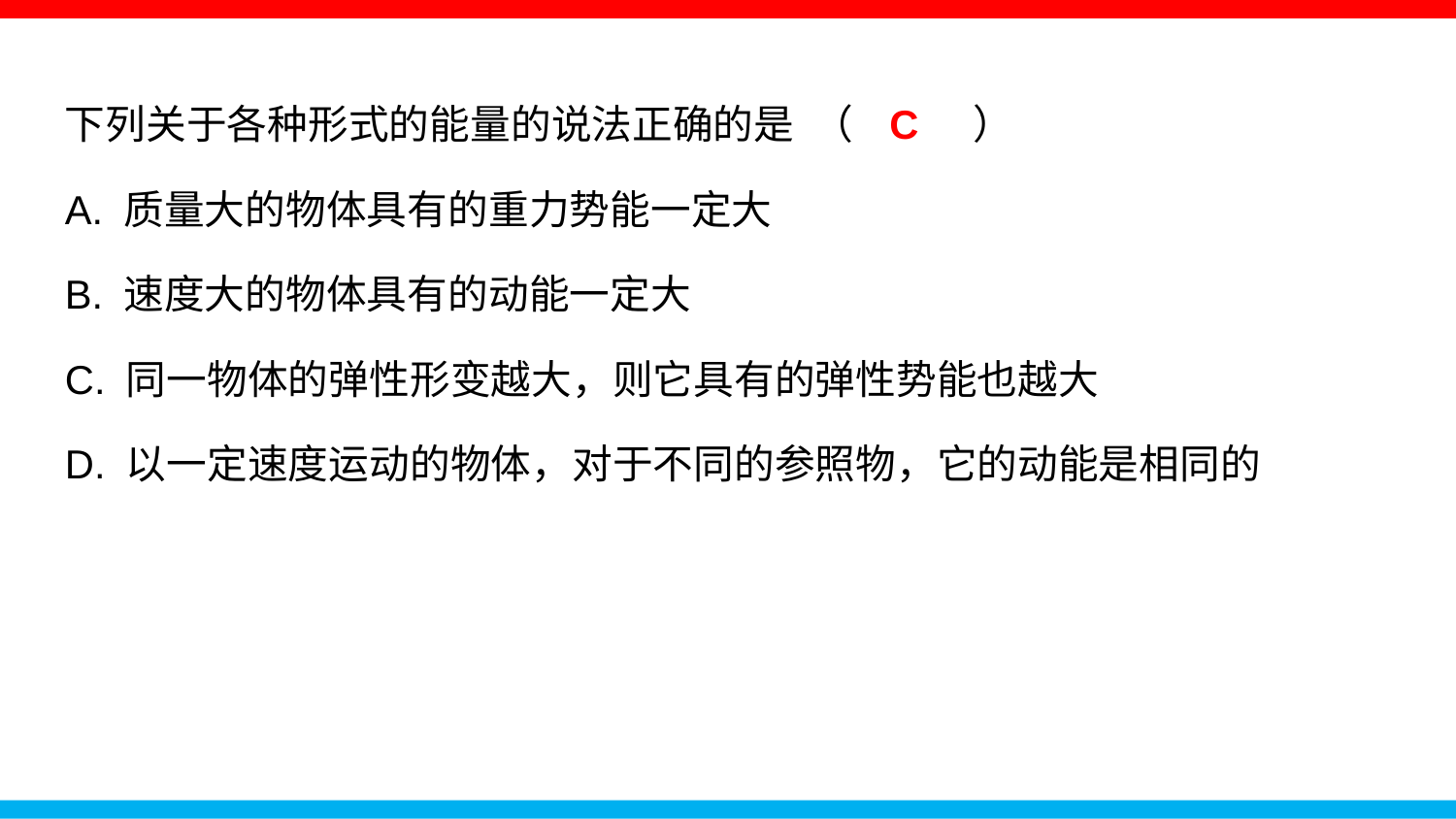

下列关于各种形式的能量的说法正确的是  （   C    ）
A. 质量大的物体具有的重力势能一定大
B. 速度大的物体具有的动能一定大
C. 同一物体的弹性形变越大，则它具有的弹性势能也越大
D. 以一定速度运动的物体，对于不同的参照物，它的动能是相同的